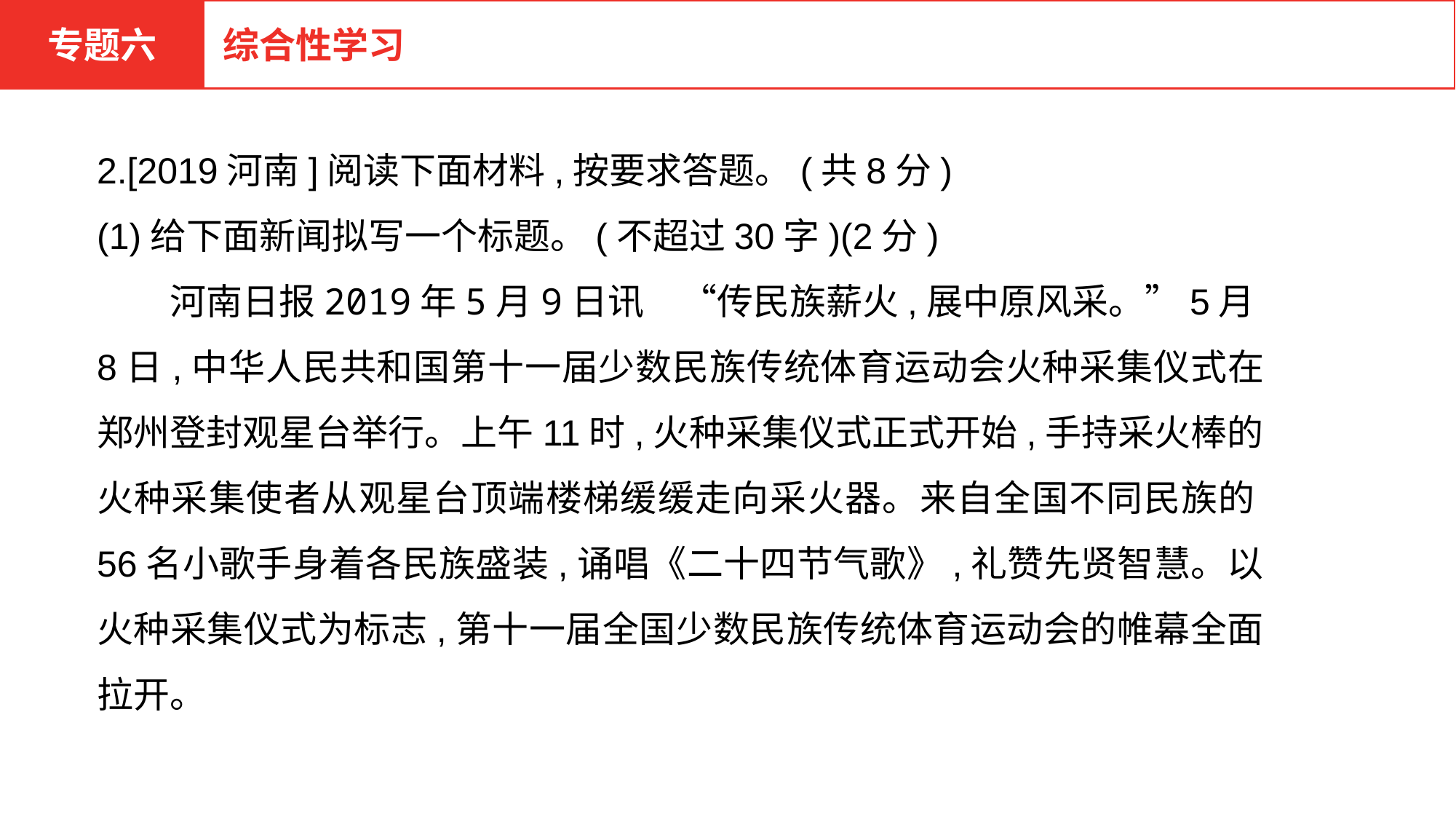

专题六
综合性学习
2.[2019河南]阅读下面材料,按要求答题。(共8分)
(1)给下面新闻拟写一个标题。(不超过30字)(2分)
　　河南日报2019年5月9日讯　“传民族薪火,展中原风采。”5月8日,中华人民共和国第十一届少数民族传统体育运动会火种采集仪式在郑州登封观星台举行。上午11时,火种采集仪式正式开始,手持采火棒的火种采集使者从观星台顶端楼梯缓缓走向采火器。来自全国不同民族的56名小歌手身着各民族盛装,诵唱《二十四节气歌》,礼赞先贤智慧。以火种采集仪式为标志,第十一届全国少数民族传统体育运动会的帷幕全面拉开。